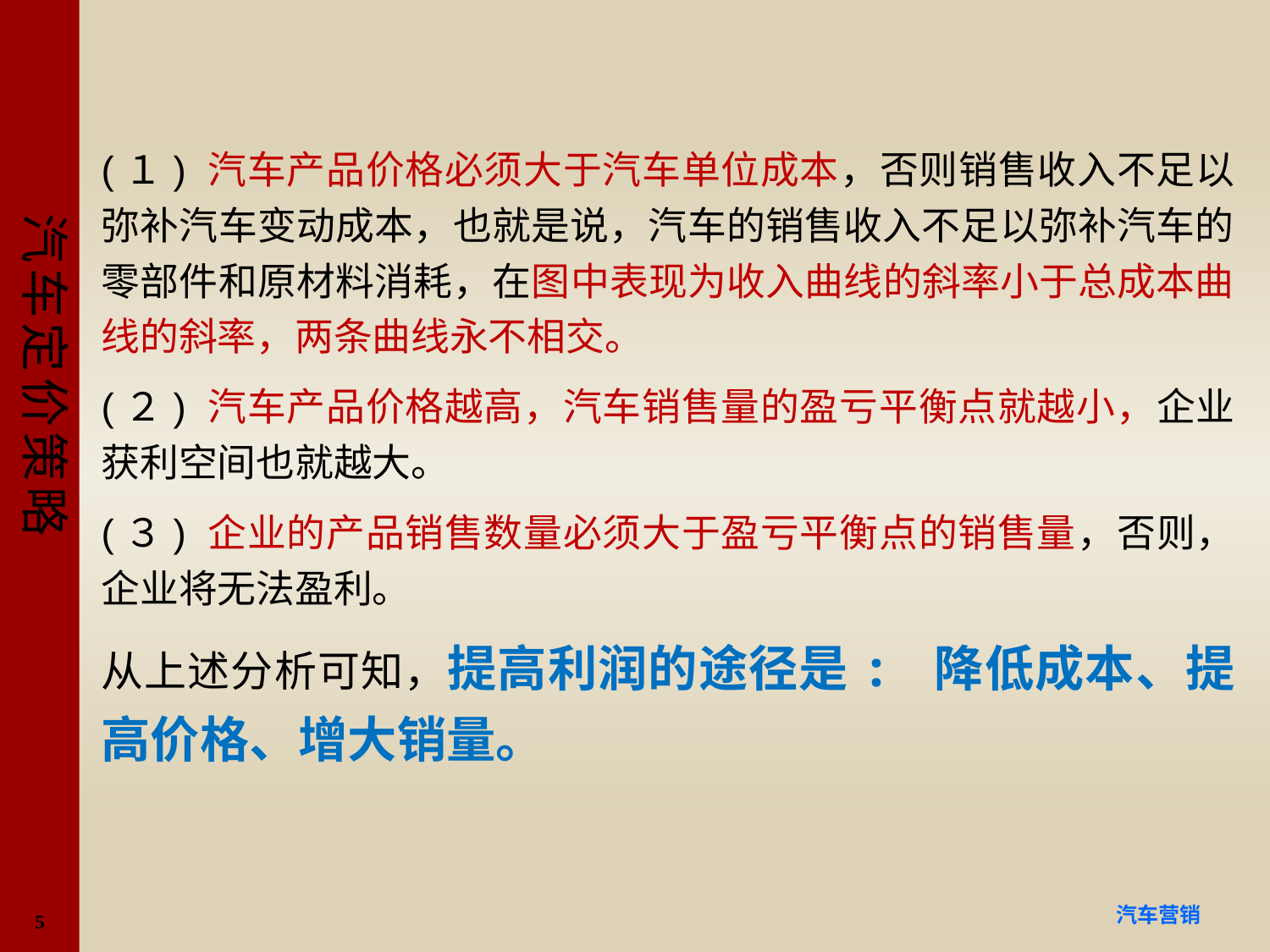

#
(１) 汽车产品价格必须大于汽车单位成本，否则销售收入不足以弥补汽车变动成本，也就是说，汽车的销售收入不足以弥补汽车的零部件和原材料消耗，在图中表现为收入曲线的斜率小于总成本曲线的斜率，两条曲线永不相交。
(２) 汽车产品价格越高，汽车销售量的盈亏平衡点就越小，企业获利空间也就越大。
(３) 企业的产品销售数量必须大于盈亏平衡点的销售量，否则，企业将无法盈利。
从上述分析可知，提高利润的途径是: 降低成本、提高价格、增大销量。

5